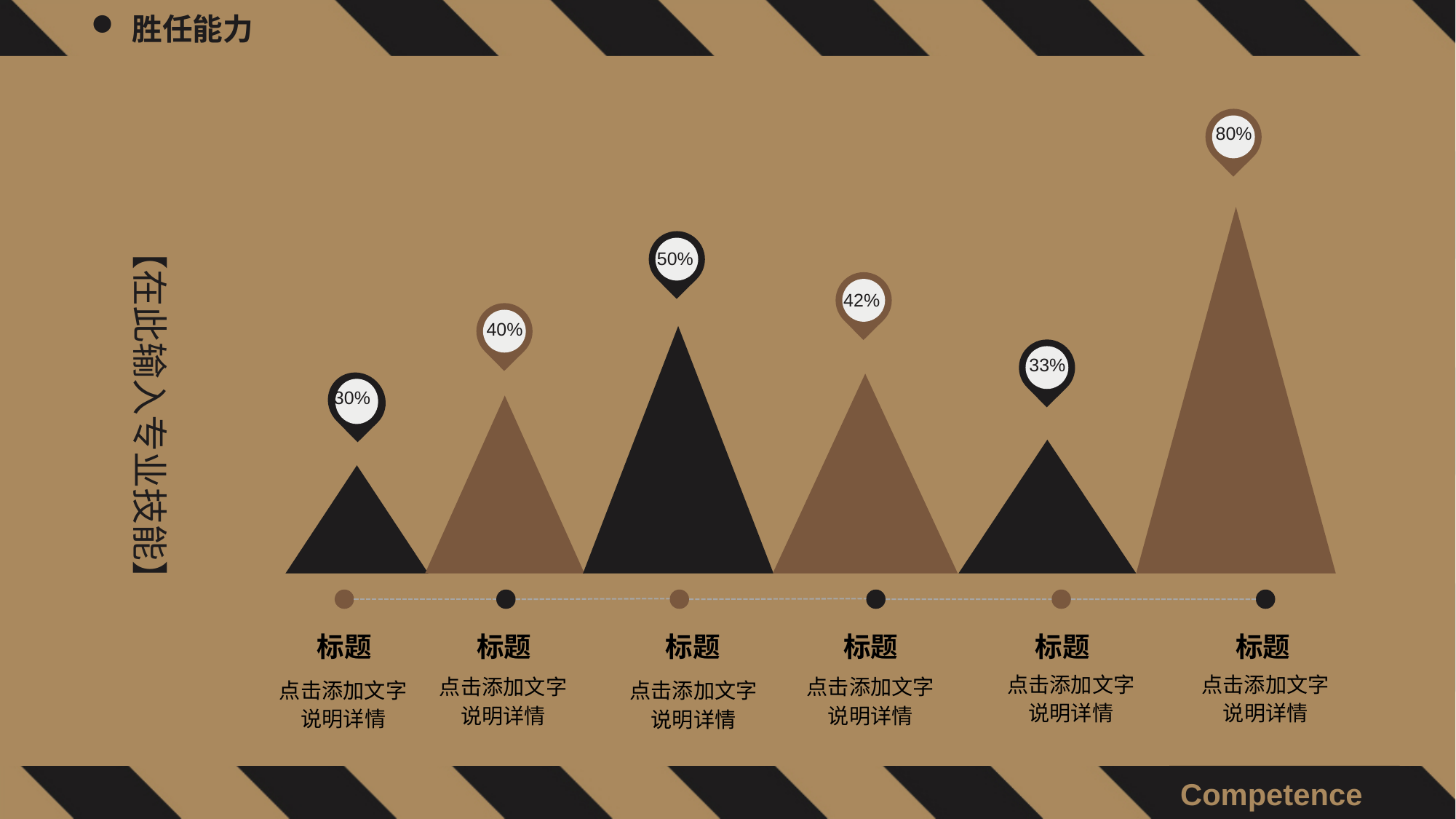

80%

【在此输入专业技能】

50%

42%

40%

33%

30%

标题
标题
标题
标题
标题
标题
点击添加文字说明详情
点击添加文字说明详情
点击添加文字说明详情
点击添加文字说明详情
点击添加文字说明详情
点击添加文字说明详情